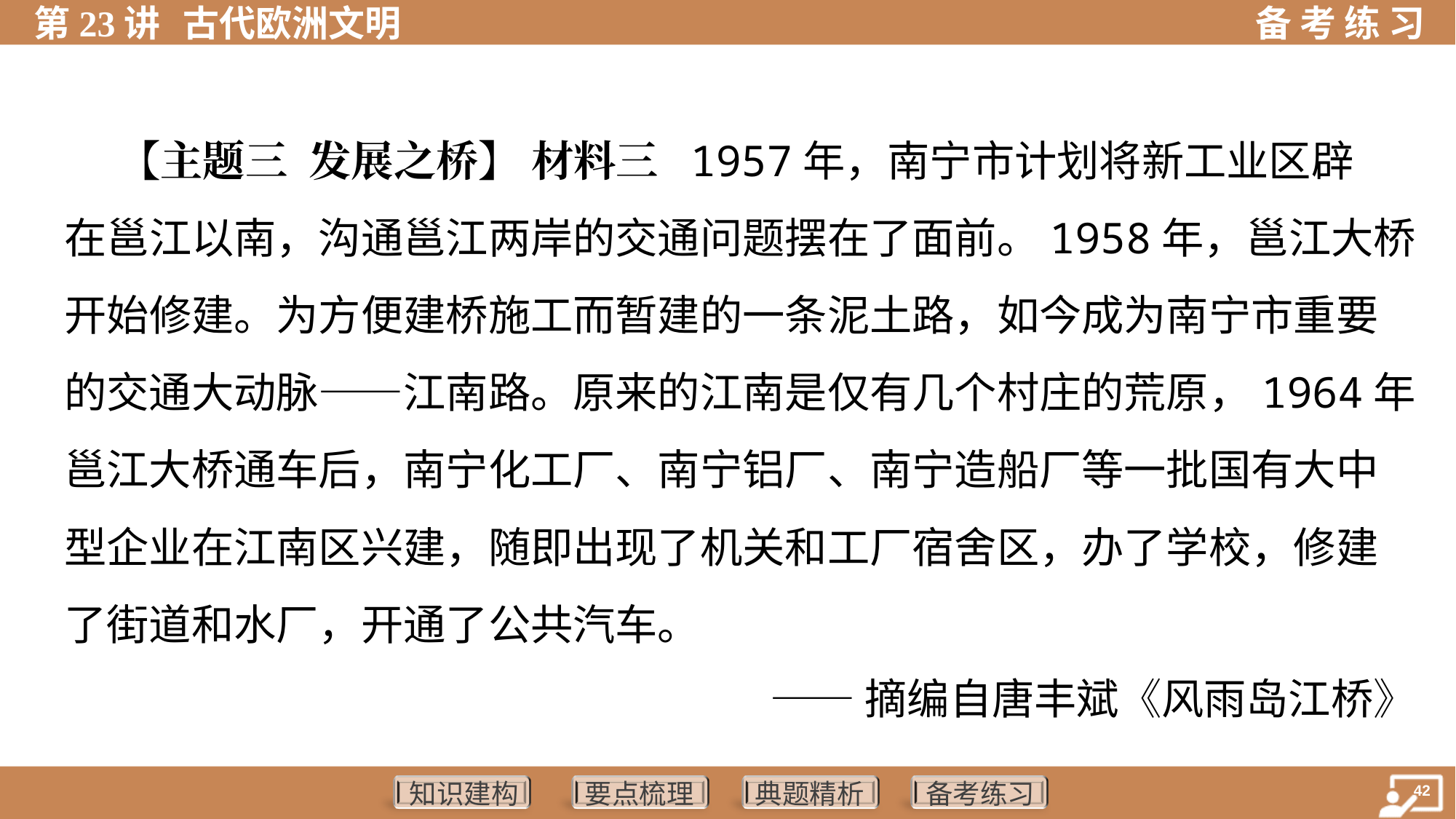

【主题三  发展之桥】 材料三  1957年，南宁市计划将新工业区辟
在邕江以南，沟通邕江两岸的交通问题摆在了面前。1958年，邕江大桥
开始修建。为方便建桥施工而暂建的一条泥土路，如今成为南宁市重要
的交通大动脉——江南路。原来的江南是仅有几个村庄的荒原，1964年
邕江大桥通车后，南宁化工厂、南宁铝厂、南宁造船厂等一批国有大中
型企业在江南区兴建，随即出现了机关和工厂宿舍区，办了学校，修建
了街道和水厂，开通了公共汽车。
——摘编自唐丰斌《风雨岛江桥》